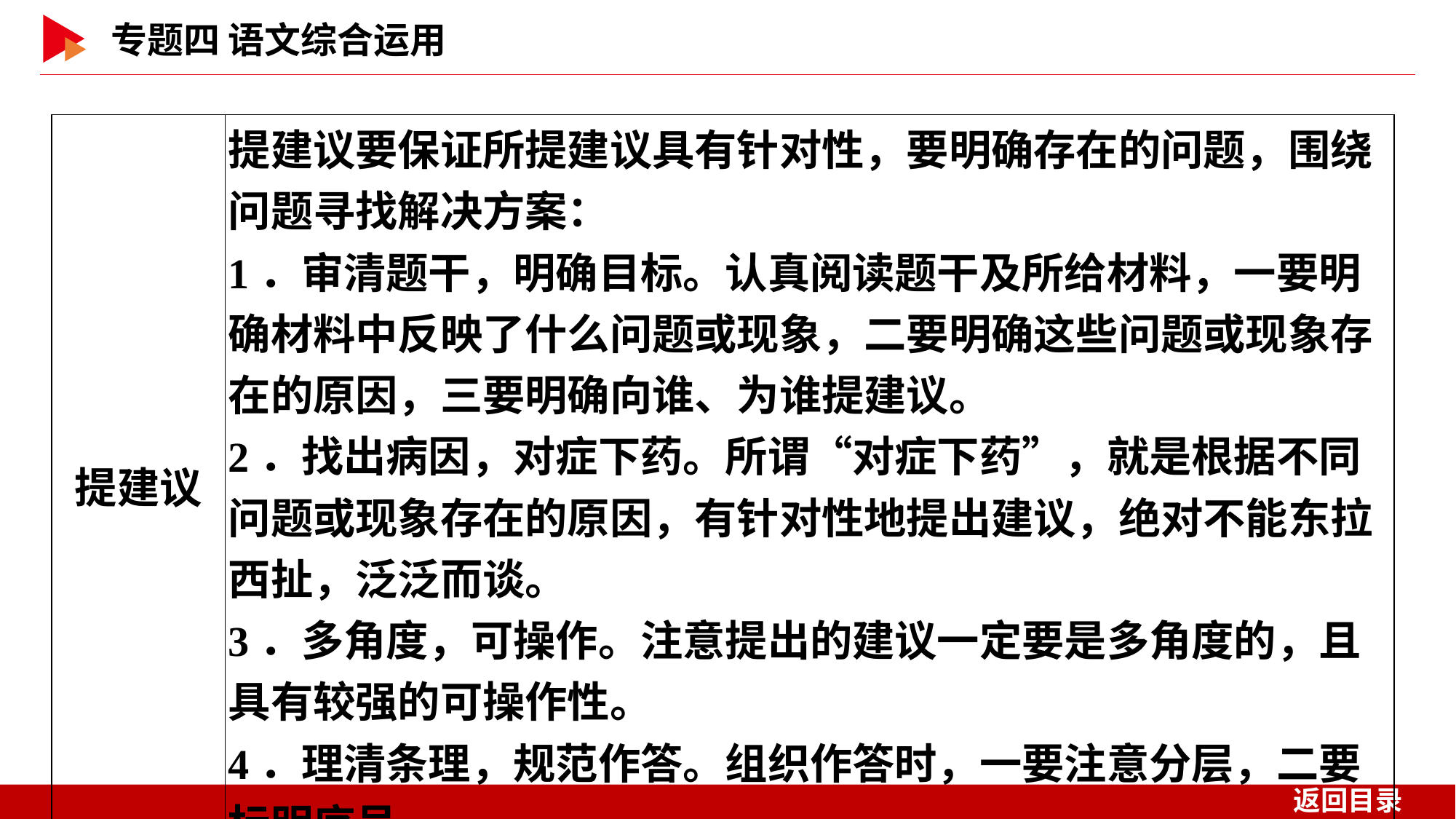

| 提建议 | 提建议要保证所提建议具有针对性，要明确存在的问题，围绕问题寻找解决方案： 1．审清题干，明确目标。认真阅读题干及所给材料，一要明确材料中反映了什么问题或现象，二要明确这些问题或现象存在的原因，三要明确向谁、为谁提建议。 2．找出病因，对症下药。所谓“对症下药”，就是根据不同问题或现象存在的原因，有针对性地提出建议，绝对不能东拉西扯，泛泛而谈。 3．多角度，可操作。注意提出的建议一定要是多角度的，且具有较强的可操作性。 4．理清条理，规范作答。组织作答时，一要注意分层，二要标明序号。 |
| --- | --- |